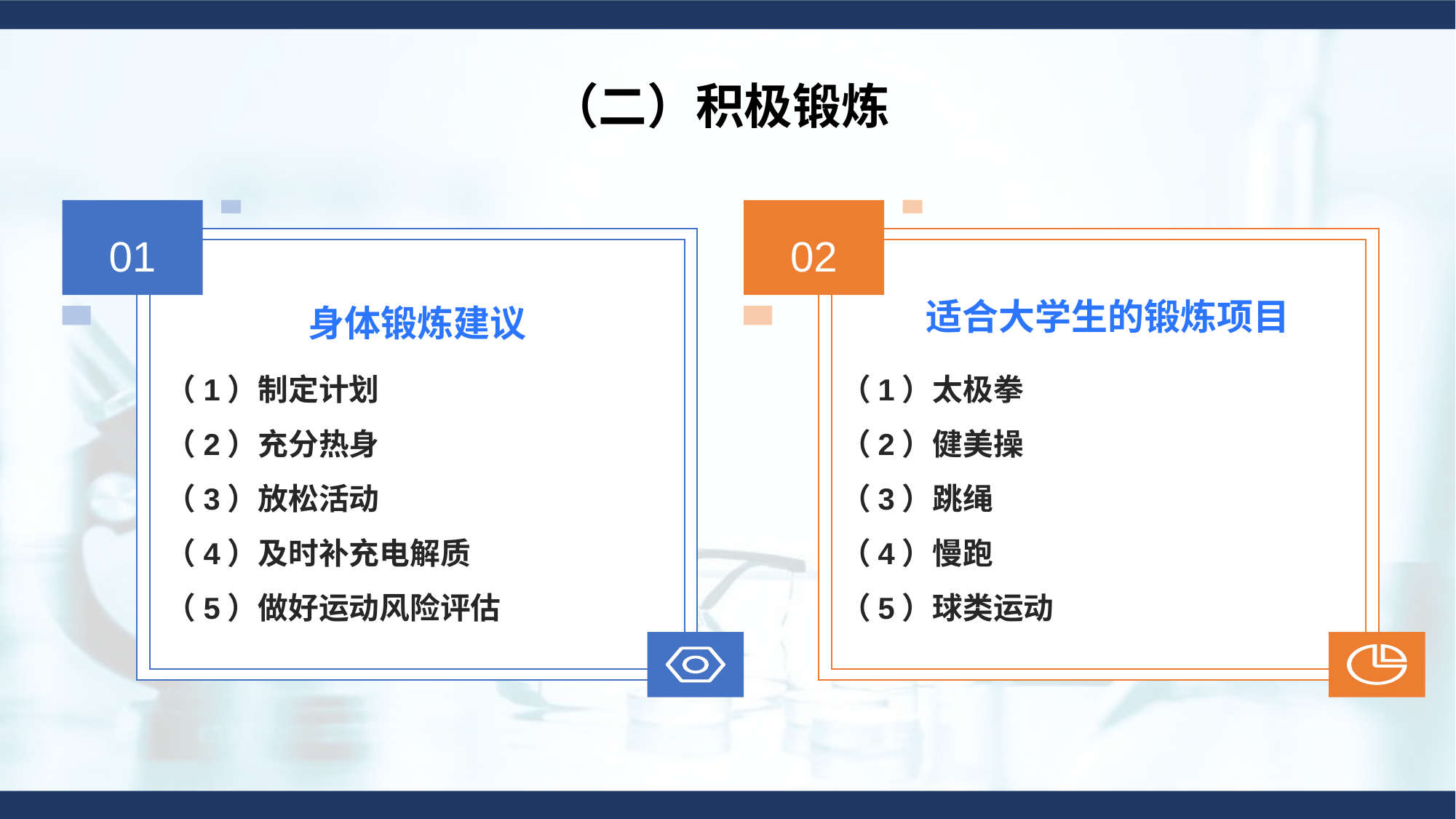

（二）积极锻炼

01
02

适合大学生的锻炼项目
身体锻炼建议

（1）制定计划
（2）充分热身
（3）放松活动
（4）及时补充电解质
（5）做好运动风险评估
（1）太极拳
（2）健美操
（3）跳绳
（4）慢跑
（5）球类运动